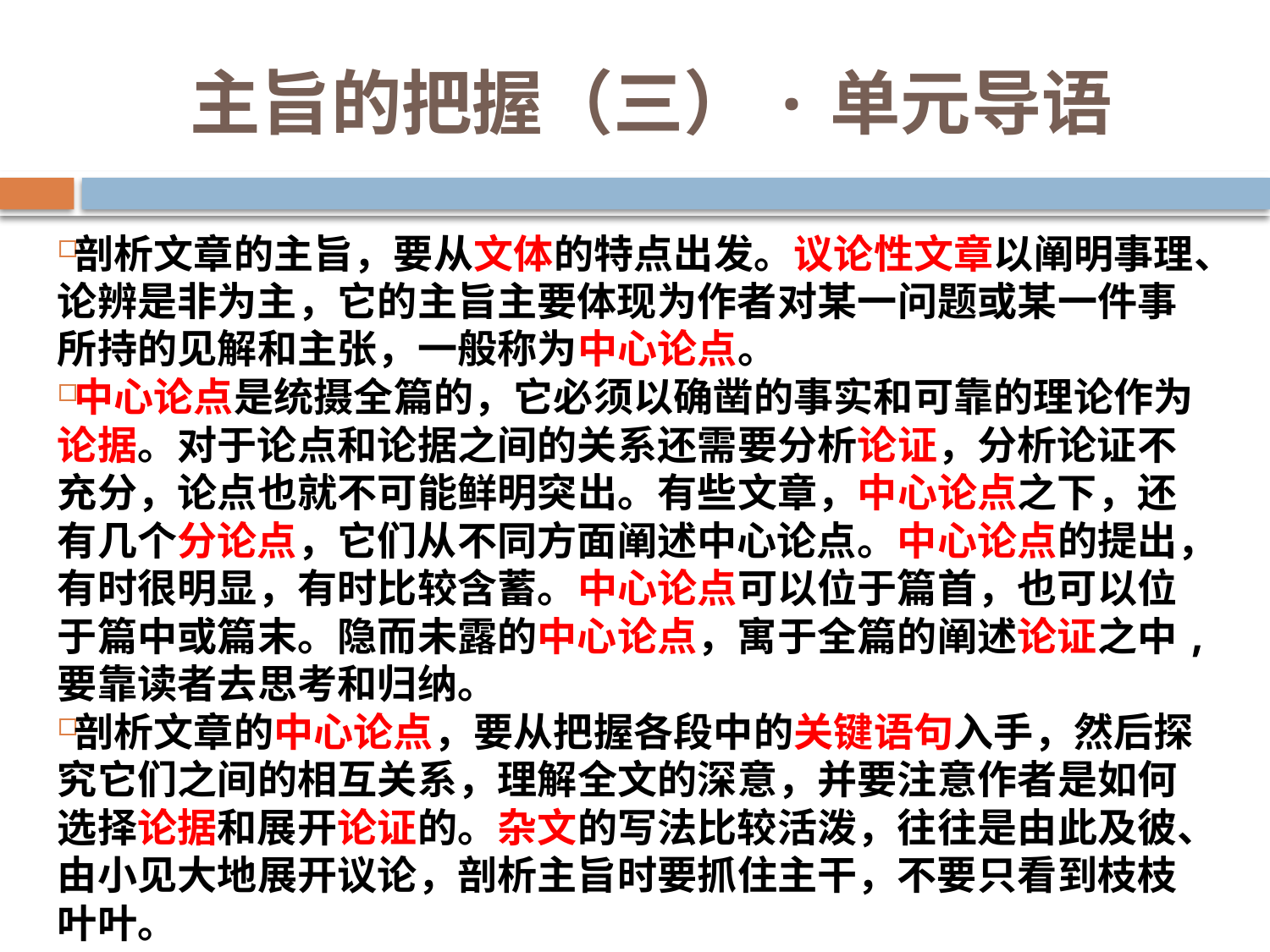

# 主旨的把握（三）·单元导语
剖析文章的主旨，要从文体的特点出发。议论性文章以阐明事理、论辨是非为主，它的主旨主要体现为作者对某一问题或某一件事所持的见解和主张，一般称为中心论点。
中心论点是统摄全篇的，它必须以确凿的事实和可靠的理论作为论据。对于论点和论据之间的关系还需要分析论证，分析论证不充分，论点也就不可能鲜明突出。有些文章，中心论点之下，还有几个分论点，它们从不同方面阐述中心论点。中心论点的提出，有时很明显，有时比较含蓄。中心论点可以位于篇首，也可以位于篇中或篇末。隐而未露的中心论点，寓于全篇的阐述论证之中,要靠读者去思考和归纳。
剖析文章的中心论点，要从把握各段中的关键语句入手，然后探究它们之间的相互关系，理解全文的深意，并要注意作者是如何选择论据和展开论证的。杂文的写法比较活泼，往往是由此及彼、由小见大地展开议论，剖析主旨时要抓住主干，不要只看到枝枝叶叶。